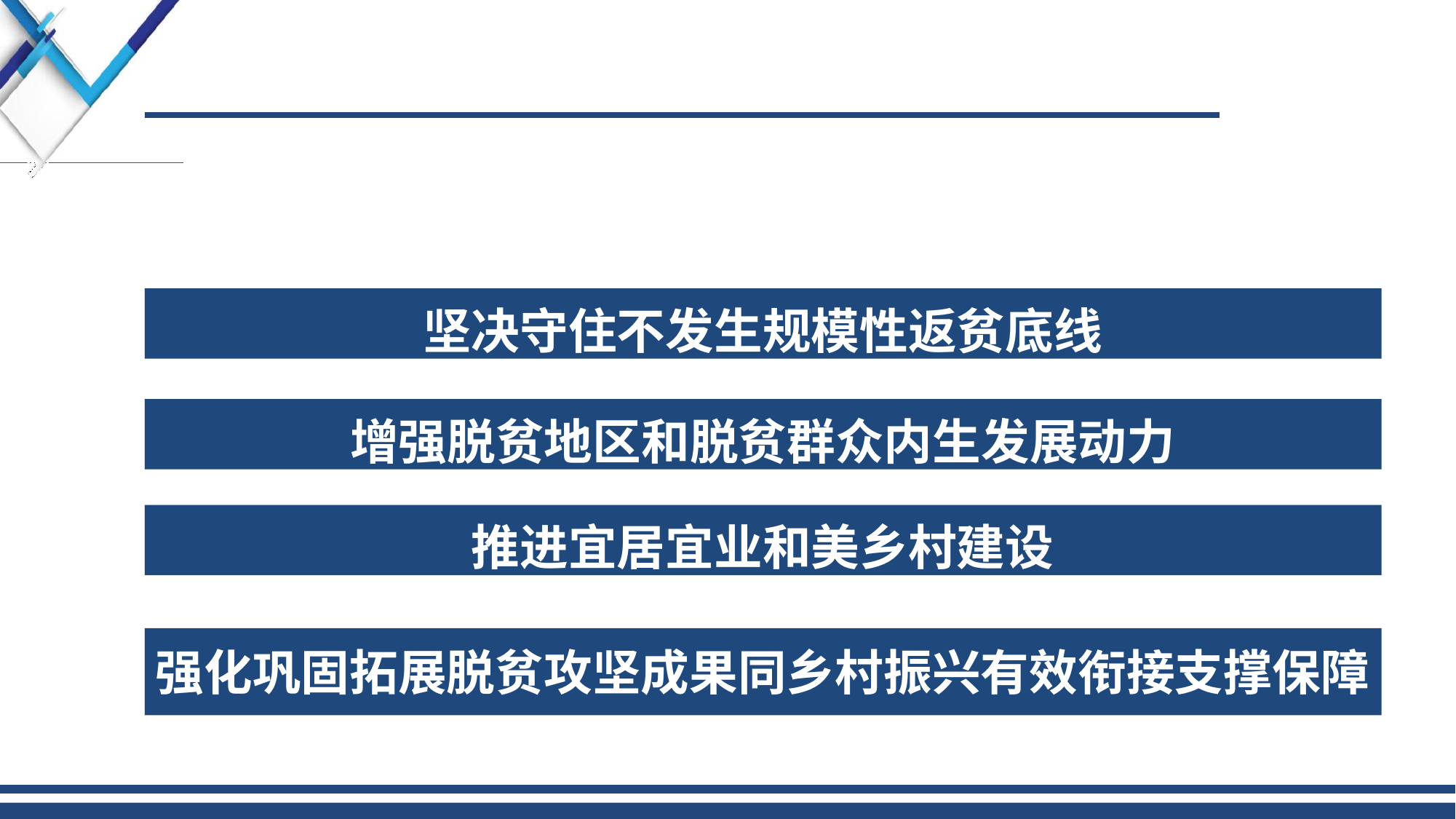

坚决守住不发生规模性返贫底线
增强脱贫地区和脱贫群众内生发展动力
推进宜居宜业和美乡村建设

强化巩固拓展脱贫攻坚成果同乡村振兴有效衔接支撑保障